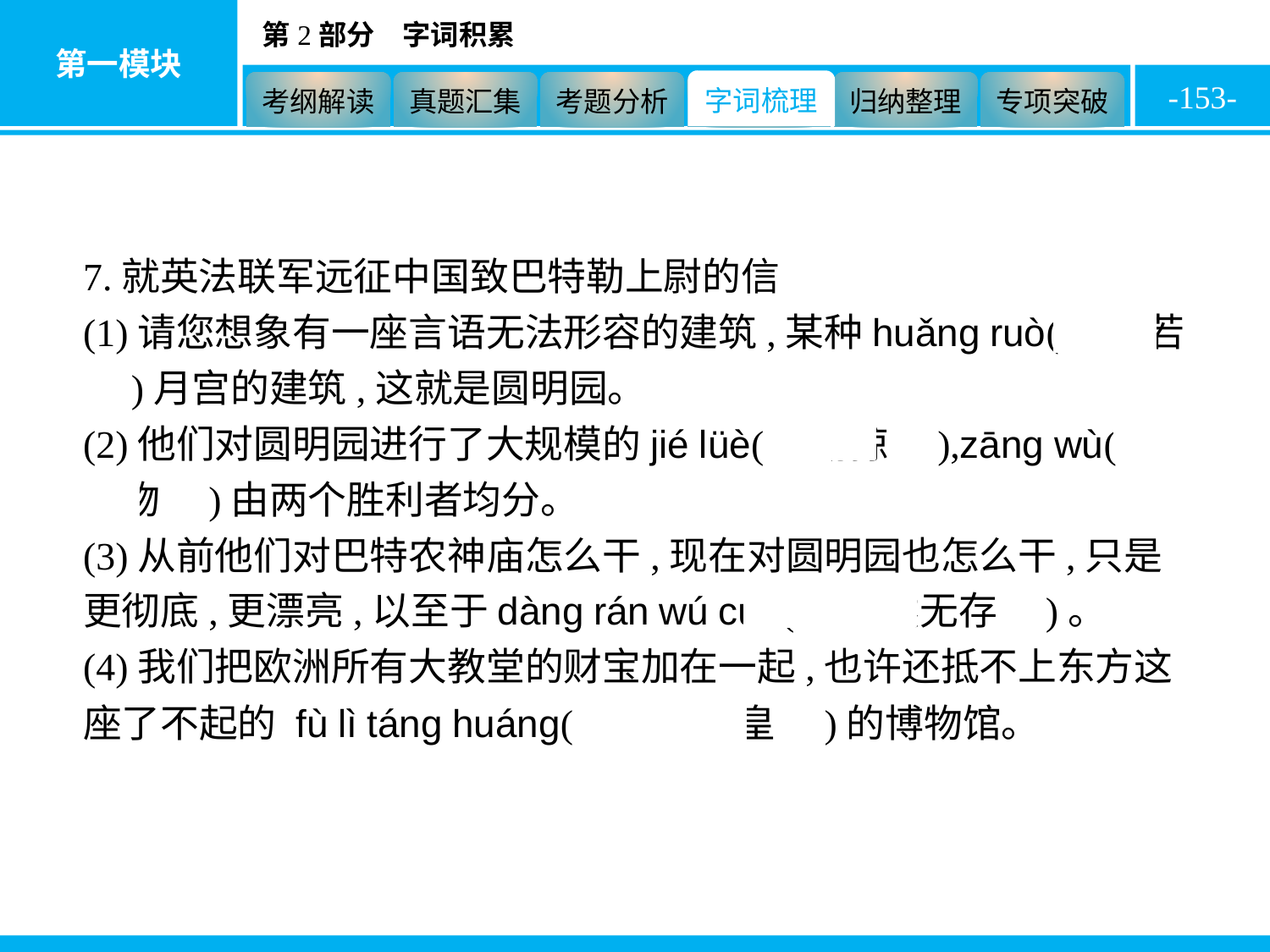

-153-
7.就英法联军远征中国致巴特勒上尉的信
(1)请您想象有一座言语无法形容的建筑,某种huǎng ruò(　恍若　)月宫的建筑,这就是圆明园。
(2)他们对圆明园进行了大规模的jié lüè(　劫掠　),zāng wù(　赃物　)由两个胜利者均分。
(3)从前他们对巴特农神庙怎么干,现在对圆明园也怎么干,只是更彻底,更漂亮,以至于dàng rán wú cún(　荡然无存　)。
(4)我们把欧洲所有大教堂的财宝加在一起,也许还抵不上东方这座了不起的 fù lì táng huáng(　富丽堂皇　)的博物馆。